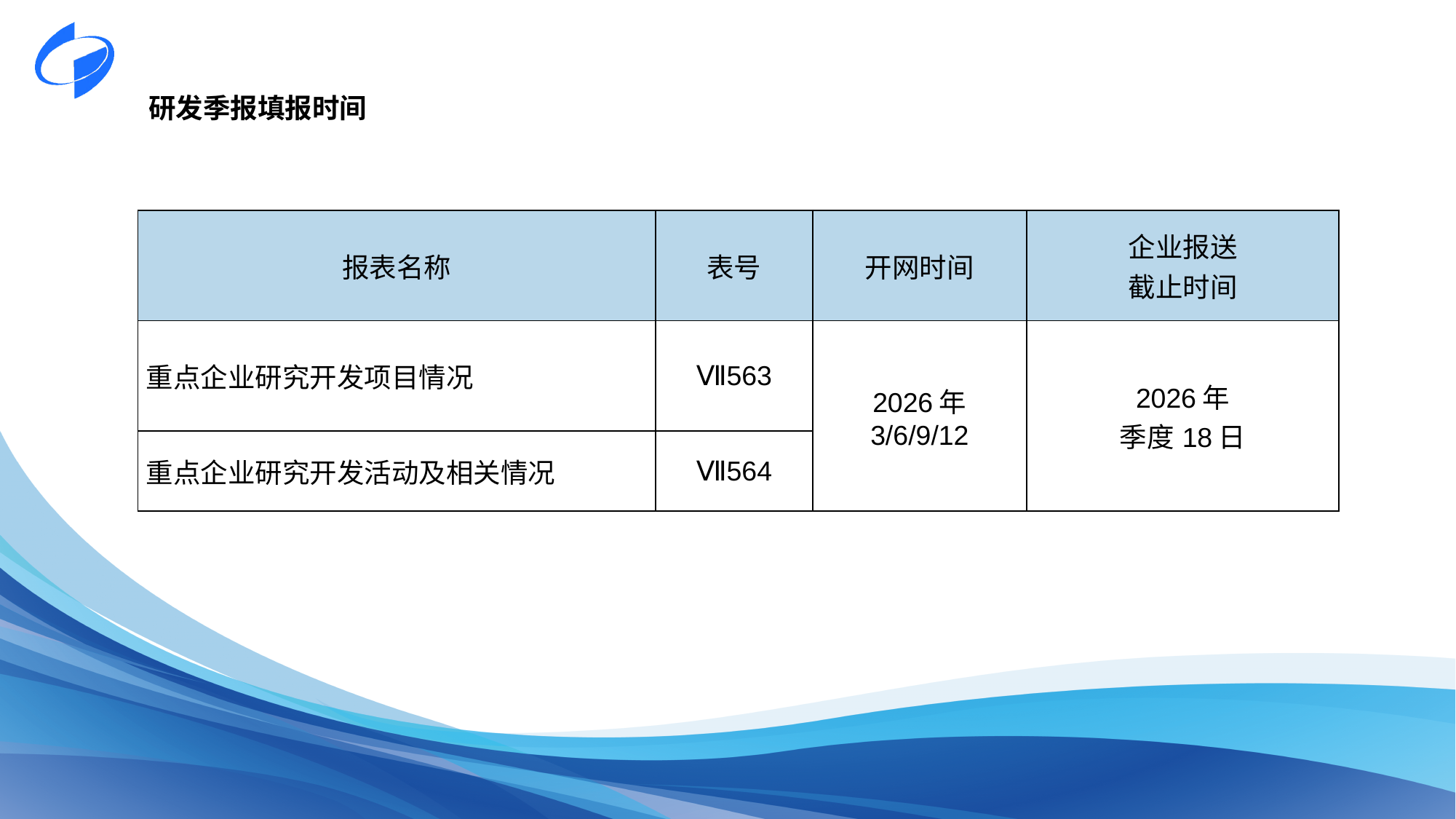

研发季报填报时间
| 报表名称 | 表号 | 开网时间 | 企业报送 截止时间 |
| --- | --- | --- | --- |
| 重点企业研究开发项目情况 | Ⅶ563 | 2026年 3/6/9/12 | 2026年 季度18日 |
| 重点企业研究开发活动及相关情况 | Ⅶ564 |  |  |
68